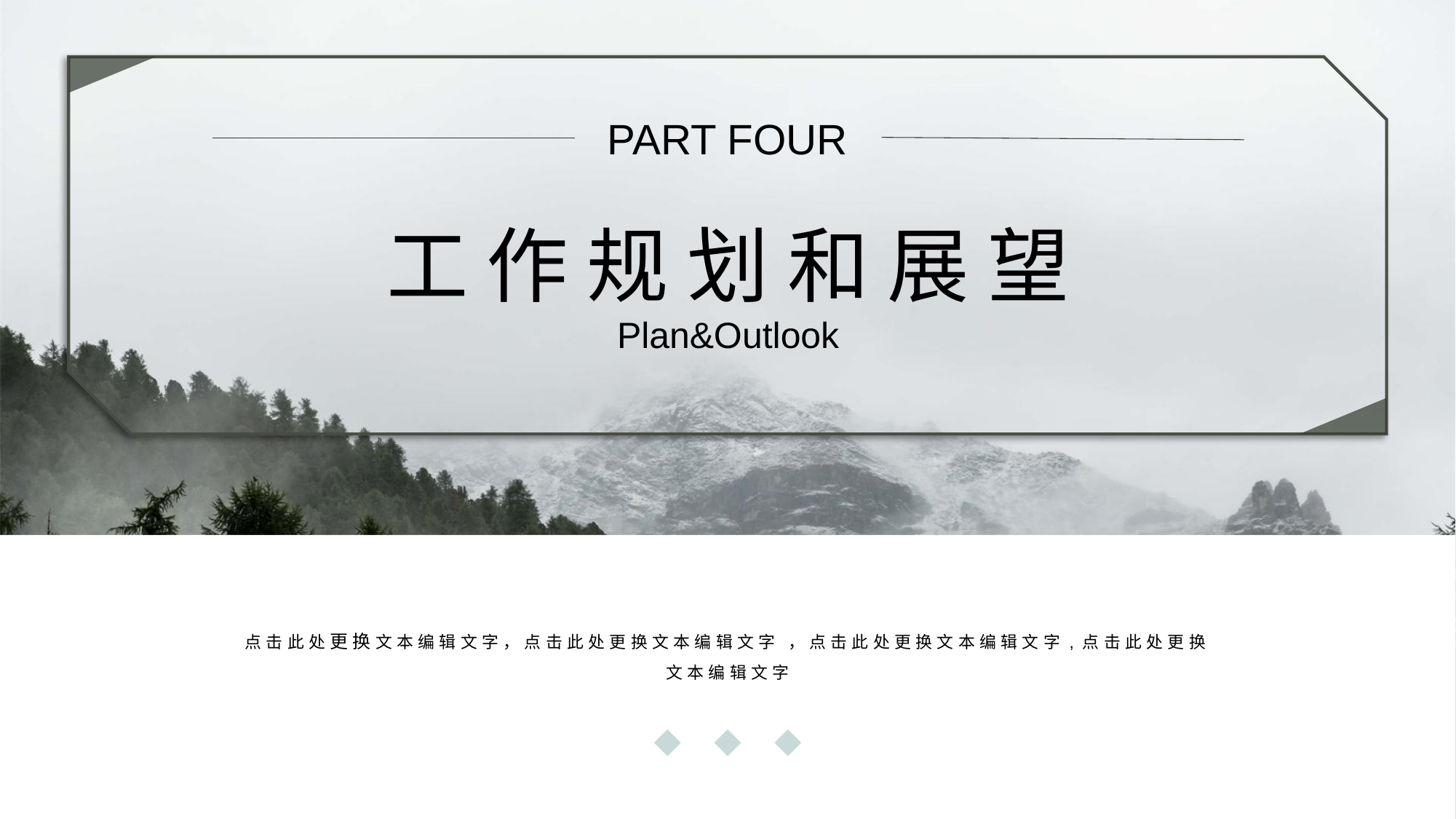

PART FOUR
工 作 规 划 和 展 望
Plan&Outlook

点击此处更换文本编辑文字，点击此处更换文本编辑文字 ，点击此处更换文本编辑文字,点击此处更换文本编辑文字